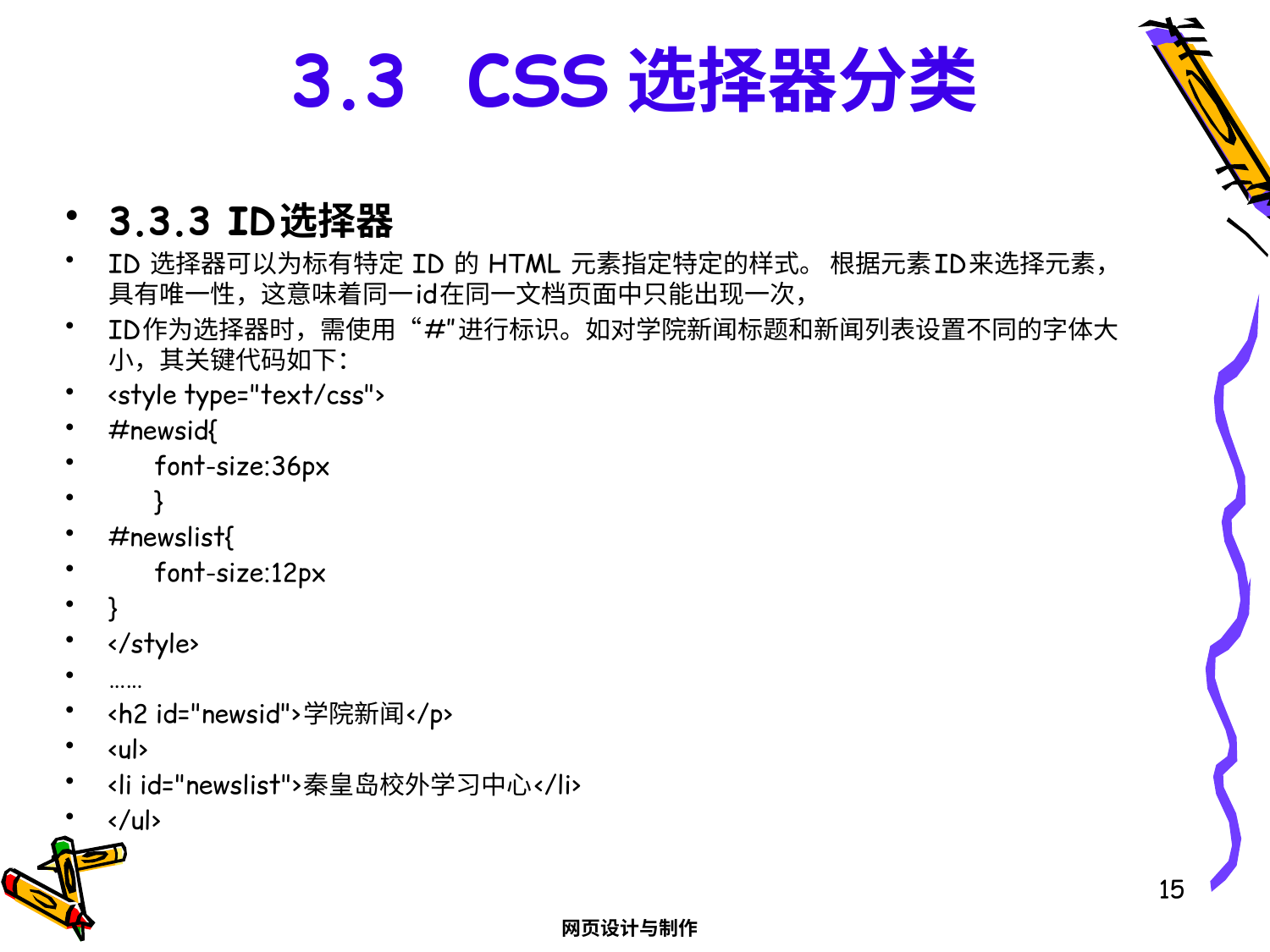

# 3.3  CSS选择器分类
3.3.3 ID选择器
ID 选择器可以为标有特定 ID 的 HTML 元素指定特定的样式。 根据元素ID来选择元素，具有唯一性，这意味着同一id在同一文档页面中只能出现一次，
ID作为选择器时，需使用“#”进行标识。如对学院新闻标题和新闻列表设置不同的字体大小，其关键代码如下：
<style type="text/css">
#newsid{
	font-size:36px
	}
#newslist{
	font-size:12px
}
</style>
……
<h2 id="newsid">学院新闻</p>
<ul>
<li id="newslist">秦皇岛校外学习中心</li>
</ul>

15
网页设计与制作